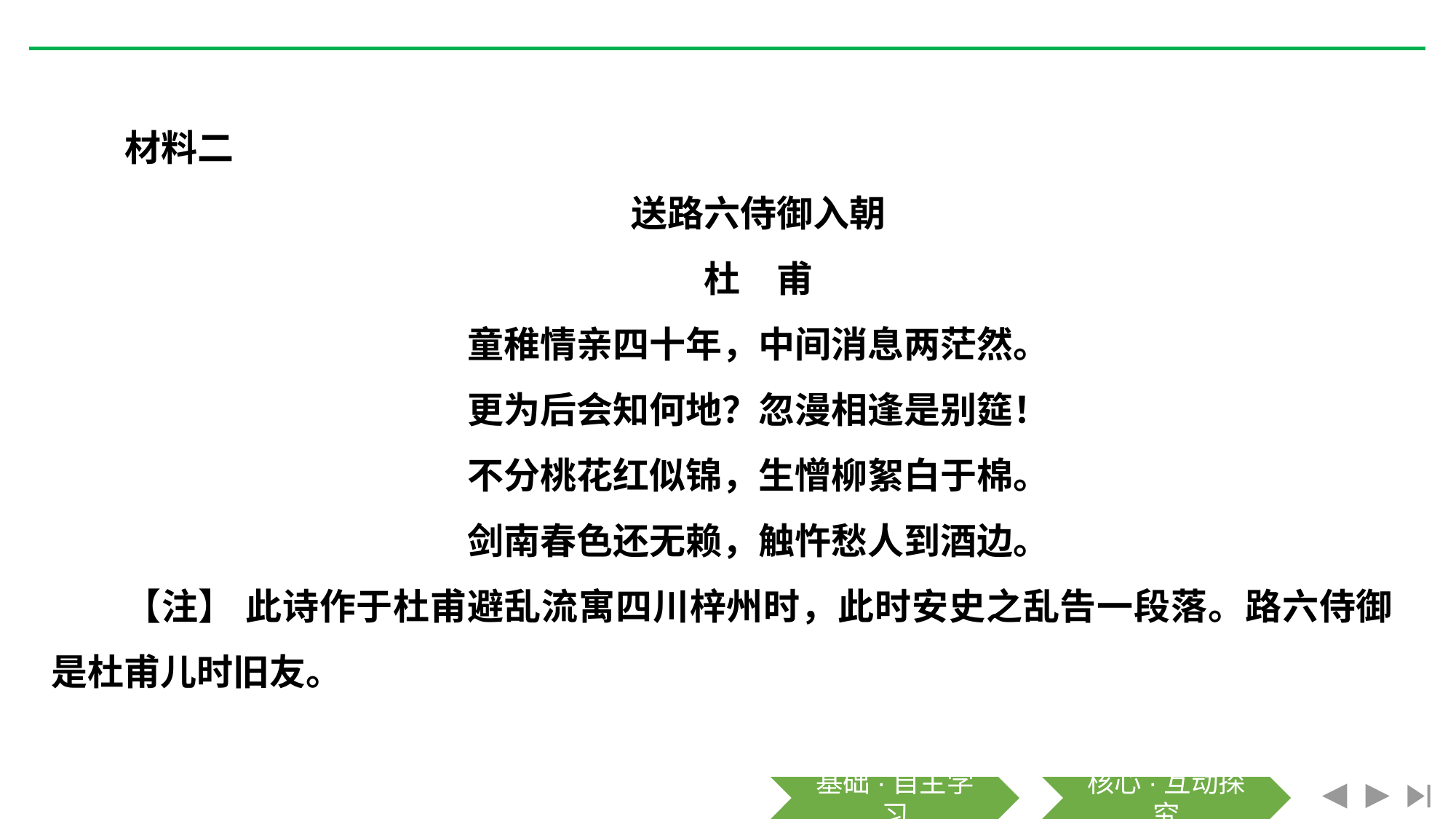

材料二
送路六侍御入朝
杜　甫
童稚情亲四十年，中间消息两茫然。
更为后会知何地？忽漫相逢是别筵！
不分桃花红似锦，生憎柳絮白于棉。
剑南春色还无赖，触忤愁人到酒边。
【注】 此诗作于杜甫避乱流寓四川梓州时，此时安史之乱告一段落。路六侍御是杜甫儿时旧友。